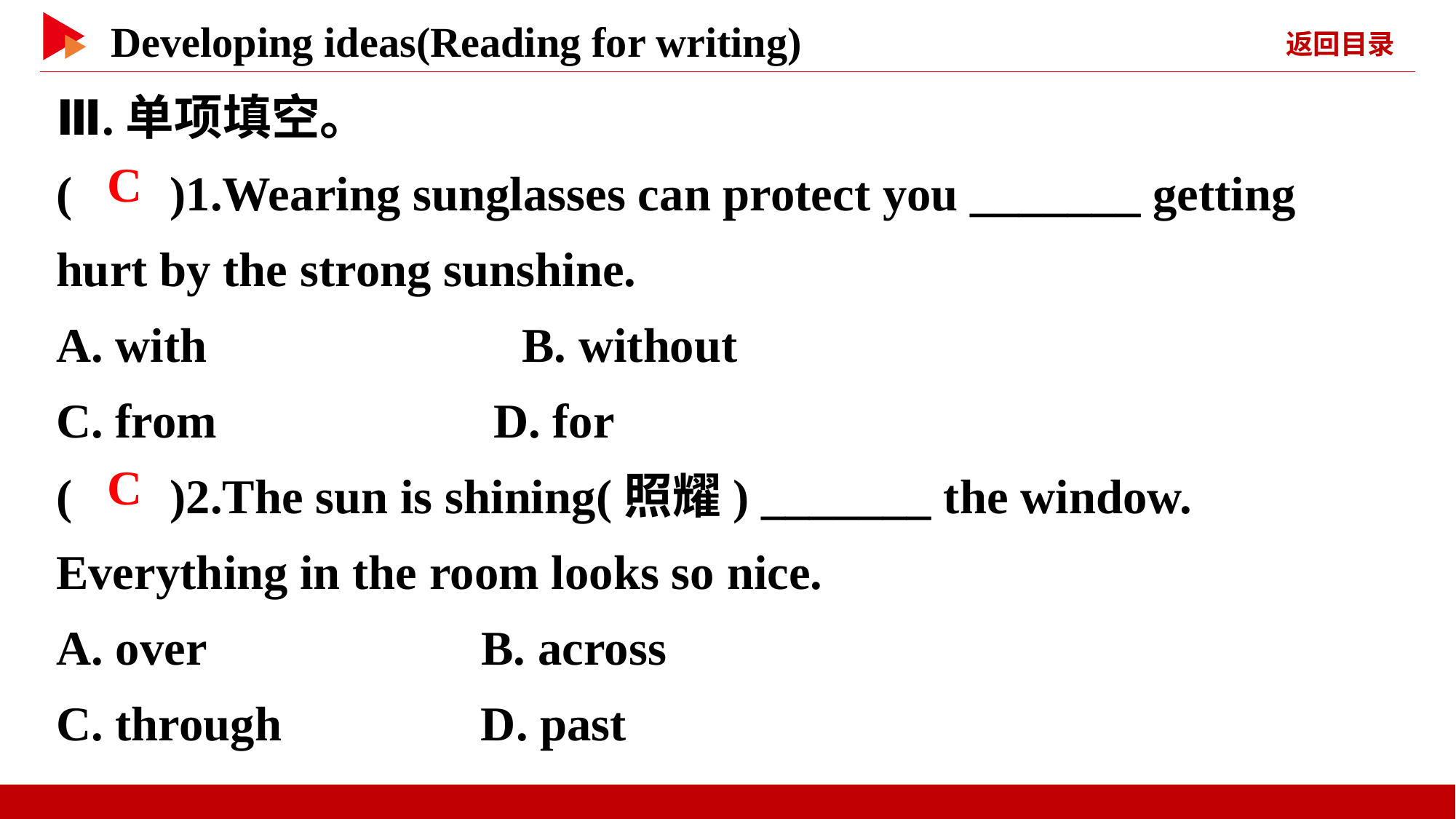

Ⅲ.单项填空。
(        )1.Wearing sunglasses can protect you _______ getting hurt by the strong sunshine.
A. with　　　　　　B. without
C. from	                  D. for
(        )2.The sun is shining(照耀) _______ the window. Everything in the room looks so nice.
A. over	                 B. across
C. through 	        D. past
   C
   C